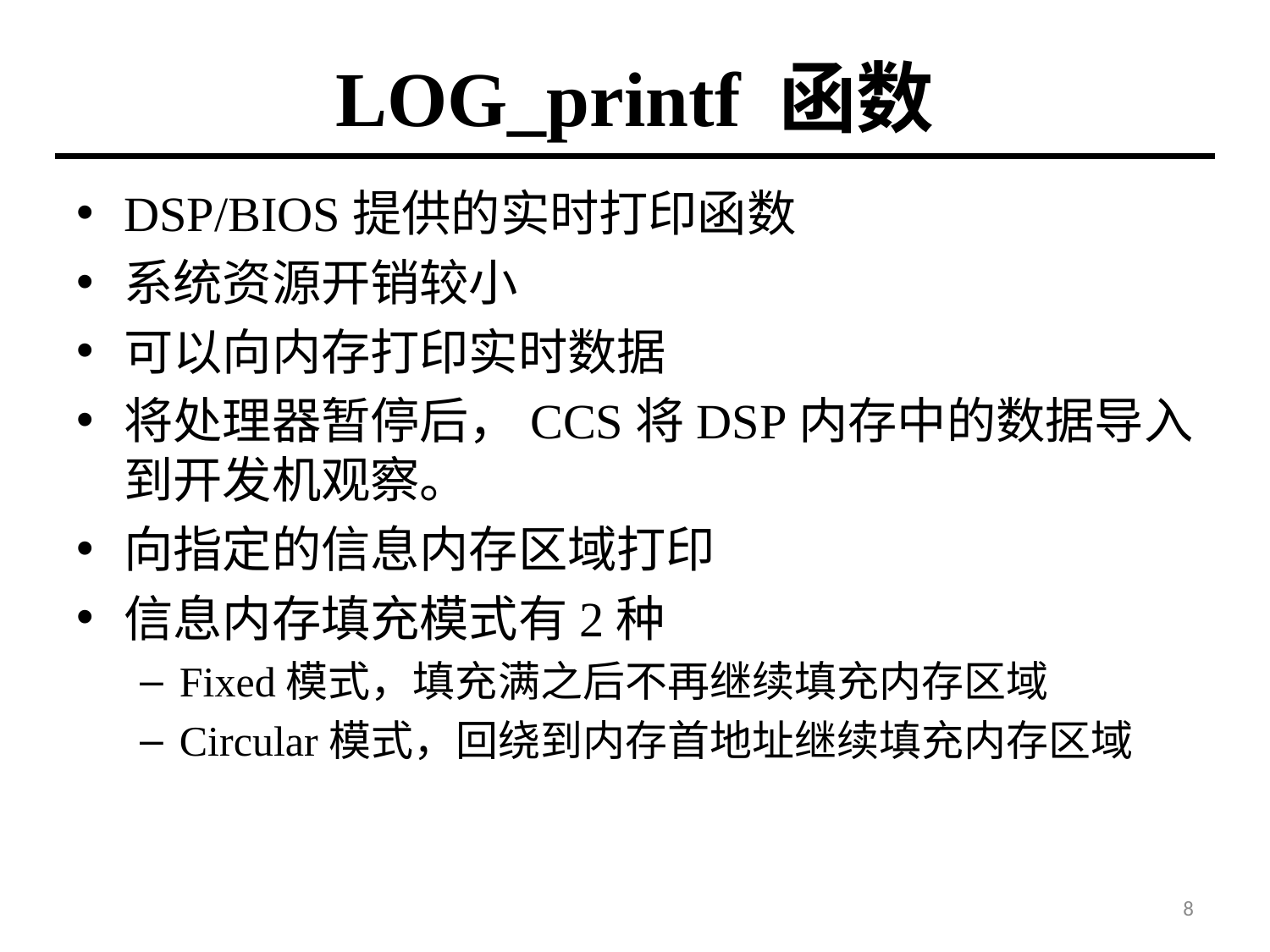

# LOG_printf 函数
DSP/BIOS提供的实时打印函数
系统资源开销较小
可以向内存打印实时数据
将处理器暂停后，CCS将DSP内存中的数据导入到开发机观察。
向指定的信息内存区域打印
信息内存填充模式有2种
Fixed模式，填充满之后不再继续填充内存区域
Circular模式，回绕到内存首地址继续填充内存区域
8